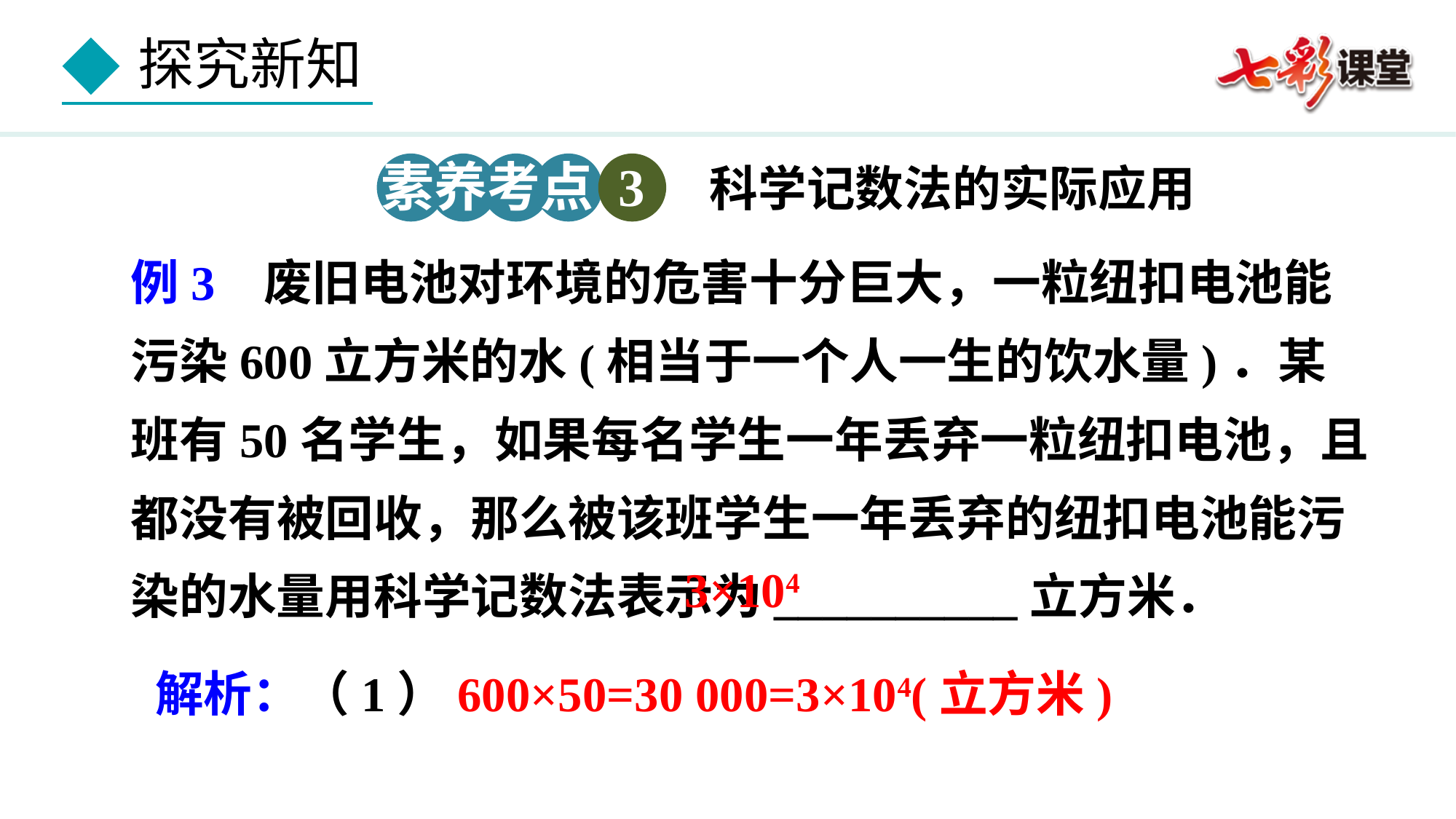

素养考点 3

科学记数法的实际应用
例3   废旧电池对环境的危害十分巨大，一粒纽扣电池能污染600立方米的水(相当于一个人一生的饮水量)．某班有50名学生，如果每名学生一年丢弃一粒纽扣电池，且都没有被回收，那么被该班学生一年丢弃的纽扣电池能污染的水量用科学记数法表示为__________立方米．
3×104
解析：（1）600×50=30 000=3×104(立方米)